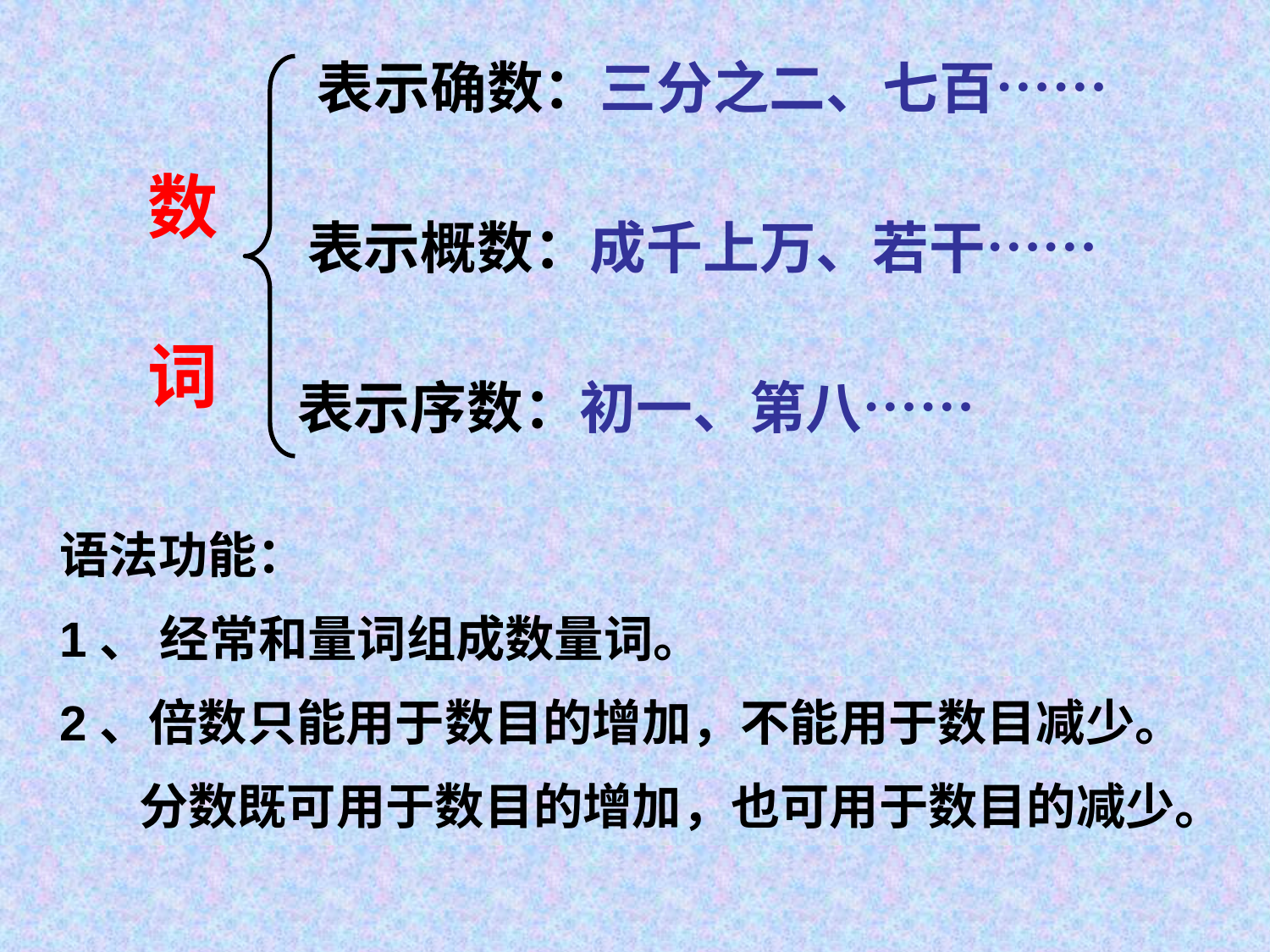

表示确数：三分之二、七百……

数    词
表示概数：成千上万、若干……
表示序数：初一、第八……
语法功能：
1、 经常和量词组成数量词。
2、倍数只能用于数目的增加，不能用于数目减少。
      分数既可用于数目的增加，也可用于数目的减少。